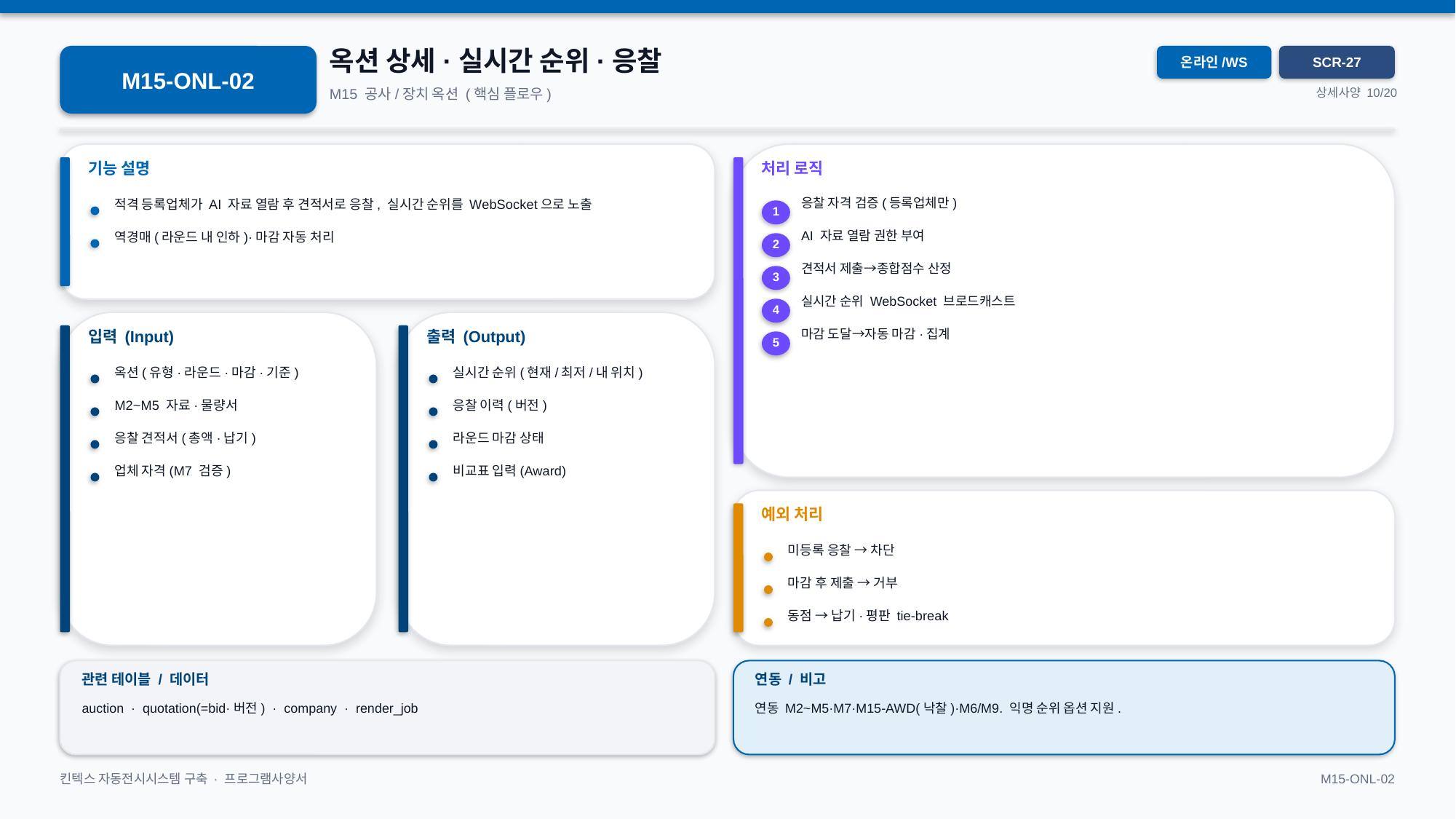

옥션 상세·실시간 순위·응찰

M15-ONL-02

온라인/WS

SCR-27
M15 공사/장치 옥션 (핵심 플로우)
상세사양 10/20

기능 설명
처리 로직
응찰 자격 검증(등록업체만)
적격 등록업체가 AI 자료 열람 후 견적서로 응찰, 실시간 순위를 WebSocket으로 노출
1

AI 자료 열람 권한 부여
역경매(라운드 내 인하)·마감 자동 처리
2

견적서 제출→종합점수 산정
3

실시간 순위 WebSocket 브로드캐스트
4

입력 (Input)
출력 (Output)
마감 도달→자동 마감·집계
5

옥션(유형·라운드·마감·기준)
실시간 순위(현재/최저/내 위치)

M2~M5 자료·물량서
응찰 이력(버전)

응찰 견적서(총액·납기)
라운드 마감 상태

업체 자격(M7 검증)
비교표 입력(Award)

예외 처리
미등록 응찰 → 차단

마감 후 제출 → 거부

동점 → 납기·평판 tie-break

관련 테이블 / 데이터
연동 / 비고
auction  ·  quotation(=bid·버전)  ·  company  ·  render_job
연동 M2~M5·M7·M15-AWD(낙찰)·M6/M9. 익명 순위 옵션 지원.
킨텍스 자동전시시스템 구축 · 프로그램사양서
M15-ONL-02